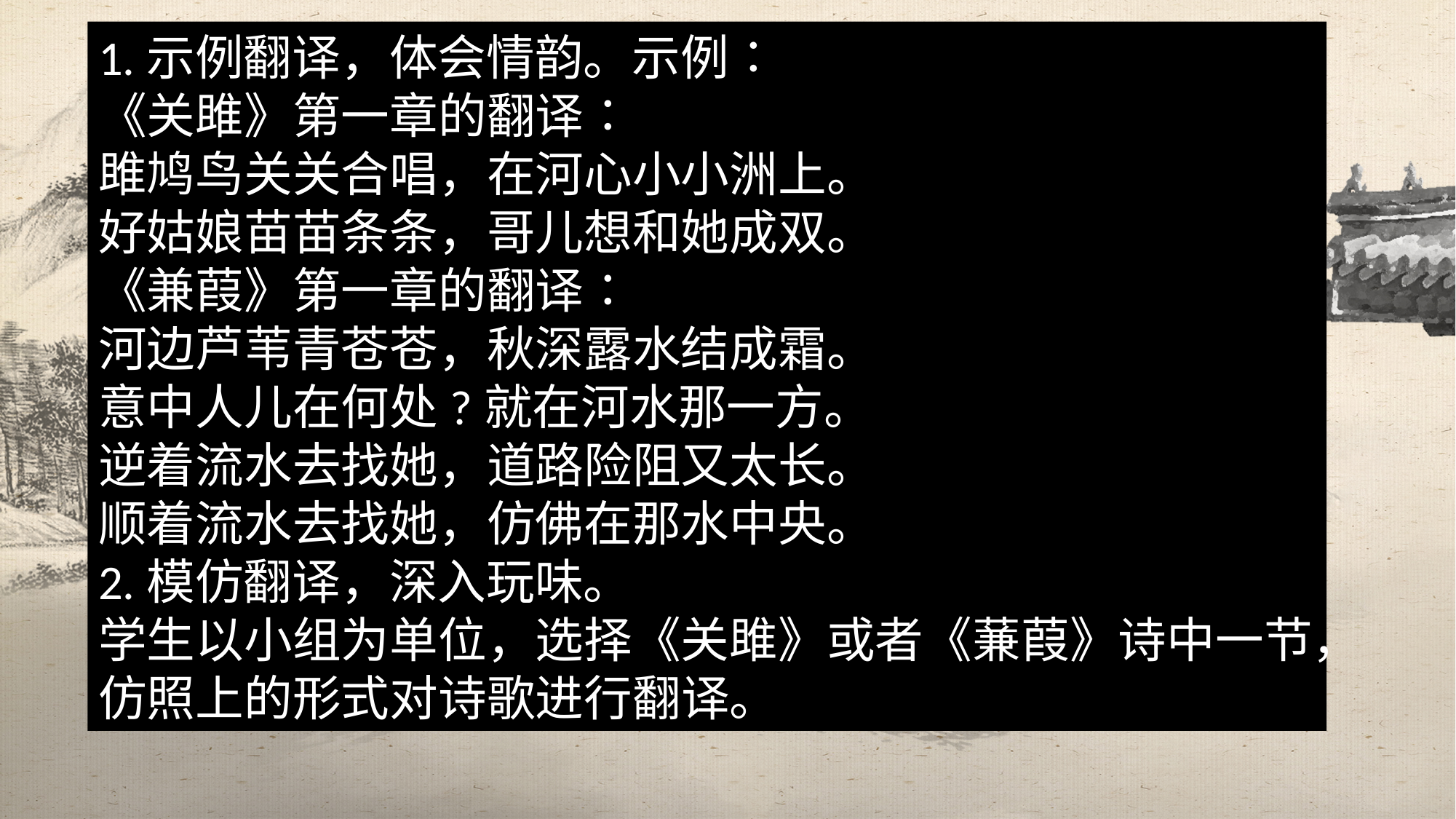

1.示例翻译，体会情韵。示例∶
《关雎》第一章的翻译∶
雎鸠鸟关关合唱，在河心小小洲上。
好姑娘苗苗条条，哥儿想和她成双。
《兼葭》第一章的翻译∶
河边芦苇青苍苍，秋深露水结成霜。
意中人儿在何处?就在河水那一方。
逆着流水去找她，道路险阻又太长。
顺着流水去找她，仿佛在那水中央。
2.模仿翻译，深入玩味。
学生以小组为单位，选择《关雎》或者《蒹葭》诗中一节，仿照上的形式对诗歌进行翻译。